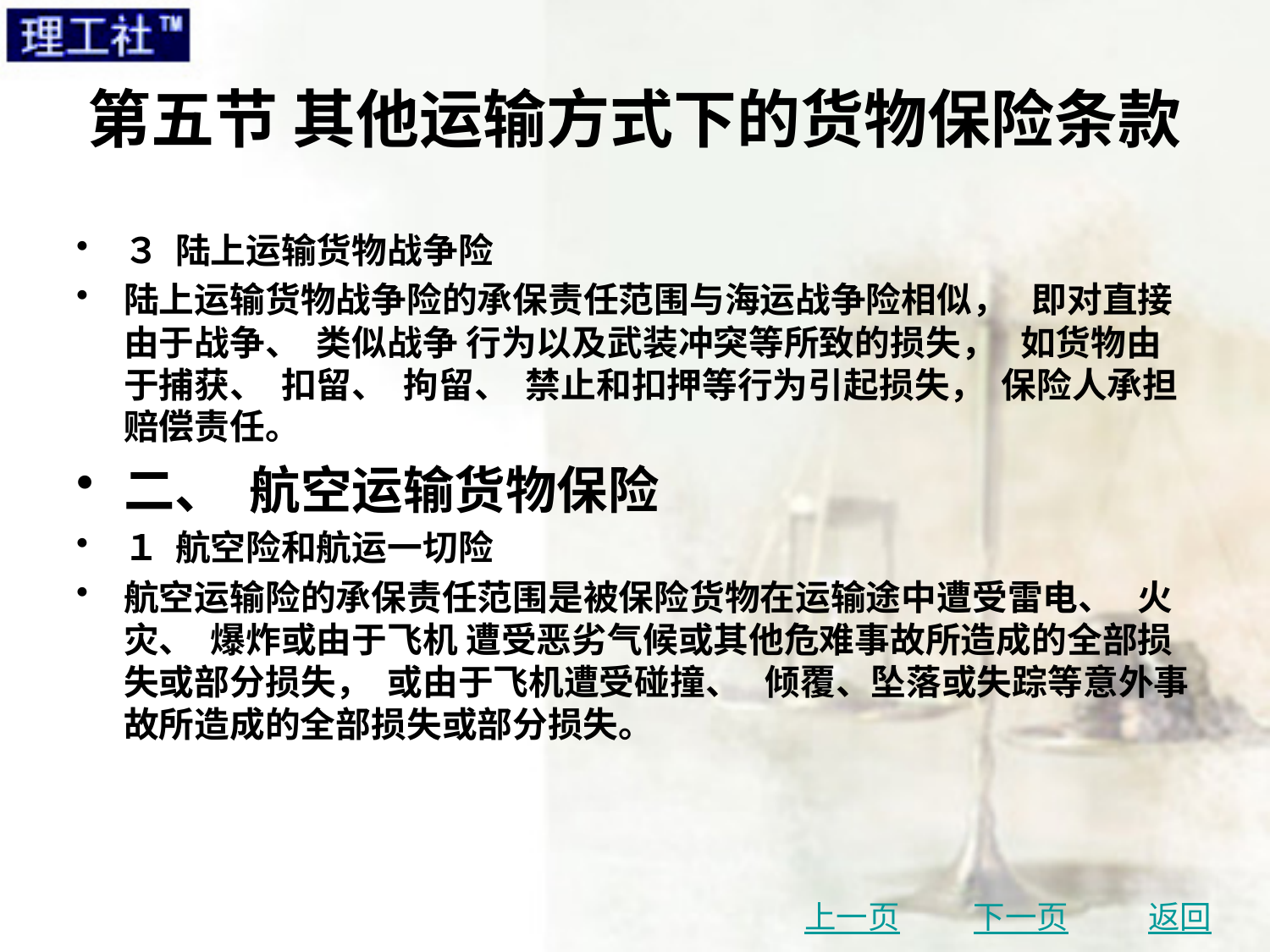

# 第五节 其他运输方式下的货物保险条款
３  陆上运输货物战争险
陆上运输货物战争险的承保责任范围与海运战争险相似，   即对直接由于战争、  类似战争 行为以及武装冲突等所致的损失，   如货物由于捕获、  扣留、  拘留、  禁止和扣押等行为引起损失，  保险人承担赔偿责任。
二、  航空运输货物保险
１  航空险和航运一切险
航空运输险的承保责任范围是被保险货物在运输途中遭受雷电、   火灾、  爆炸或由于飞机 遭受恶劣气候或其他危难事故所造成的全部损失或部分损失，  或由于飞机遭受碰撞、   倾覆、坠落或失踪等意外事故所造成的全部损失或部分损失。
上一页
下一页
返回